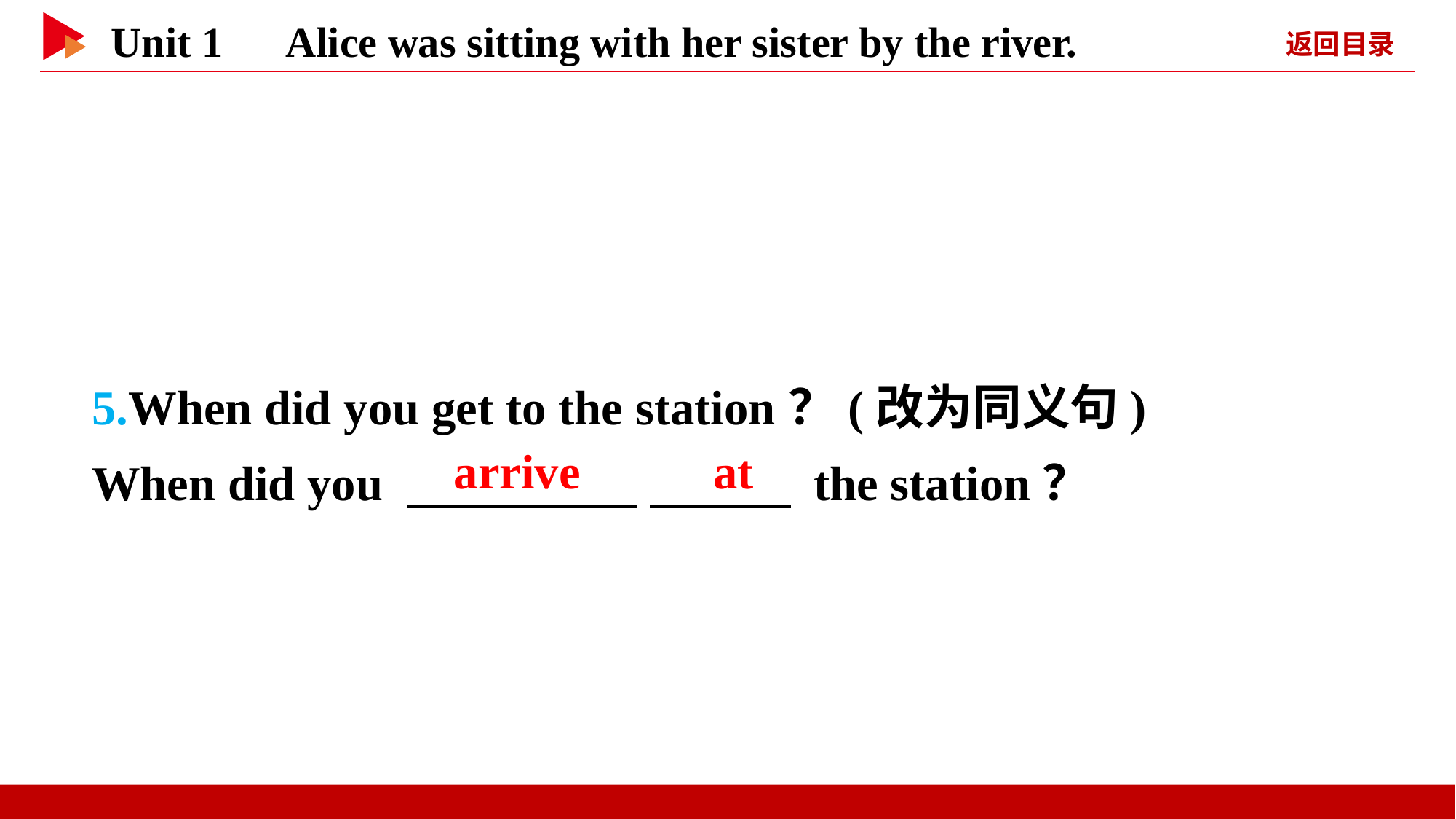

5.When did you get to the station？(改为同义句)
When did you 　            　 　    　 the station？
　arrive　 　at